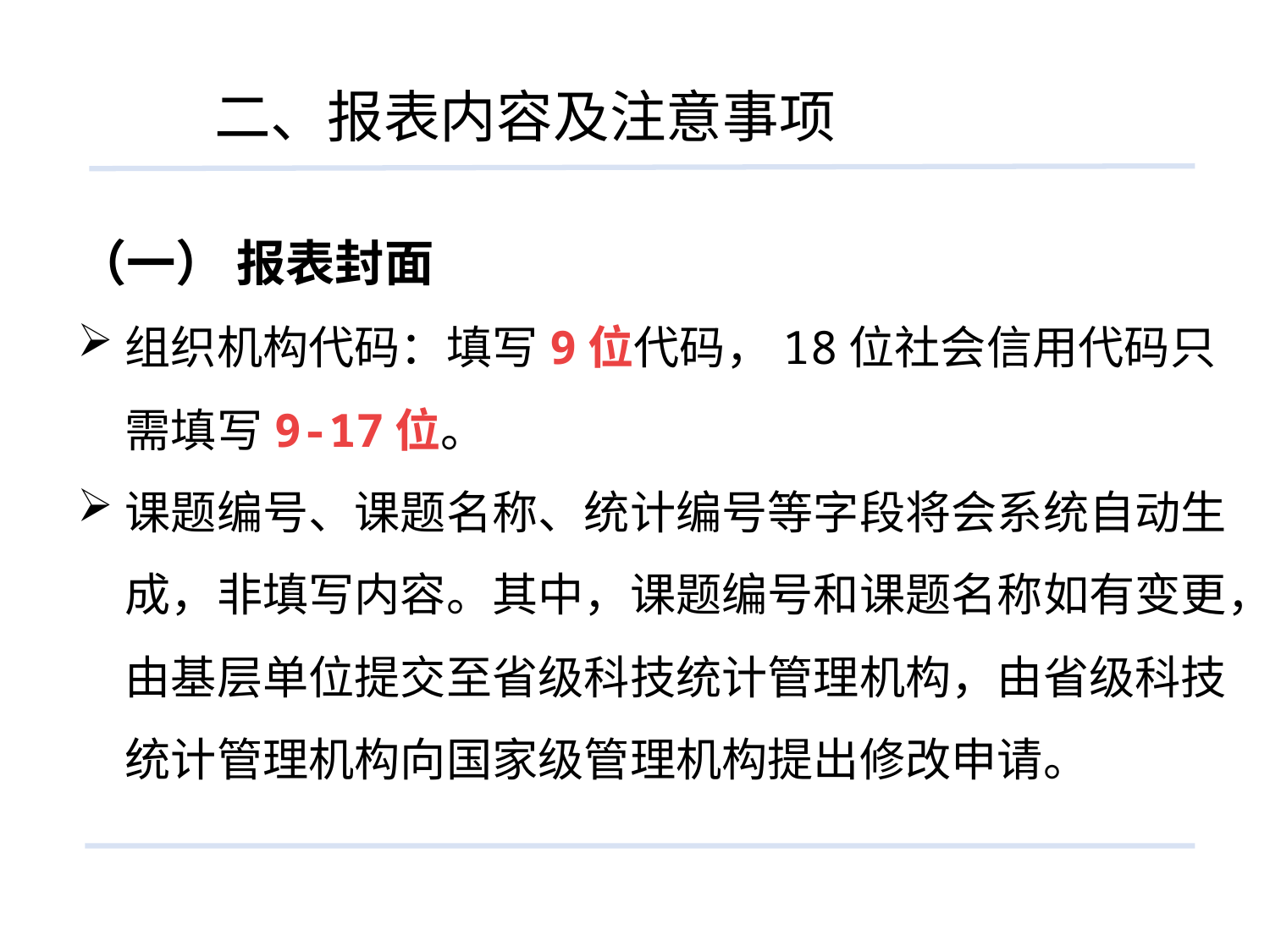

二、报表内容及注意事项

（一） 报表封面
组织机构代码：填写9位代码，18位社会信用代码只需填写9-17位。
课题编号、课题名称、统计编号等字段将会系统自动生成，非填写内容。其中，课题编号和课题名称如有变更，由基层单位提交至省级科技统计管理机构，由省级科技统计管理机构向国家级管理机构提出修改申请。